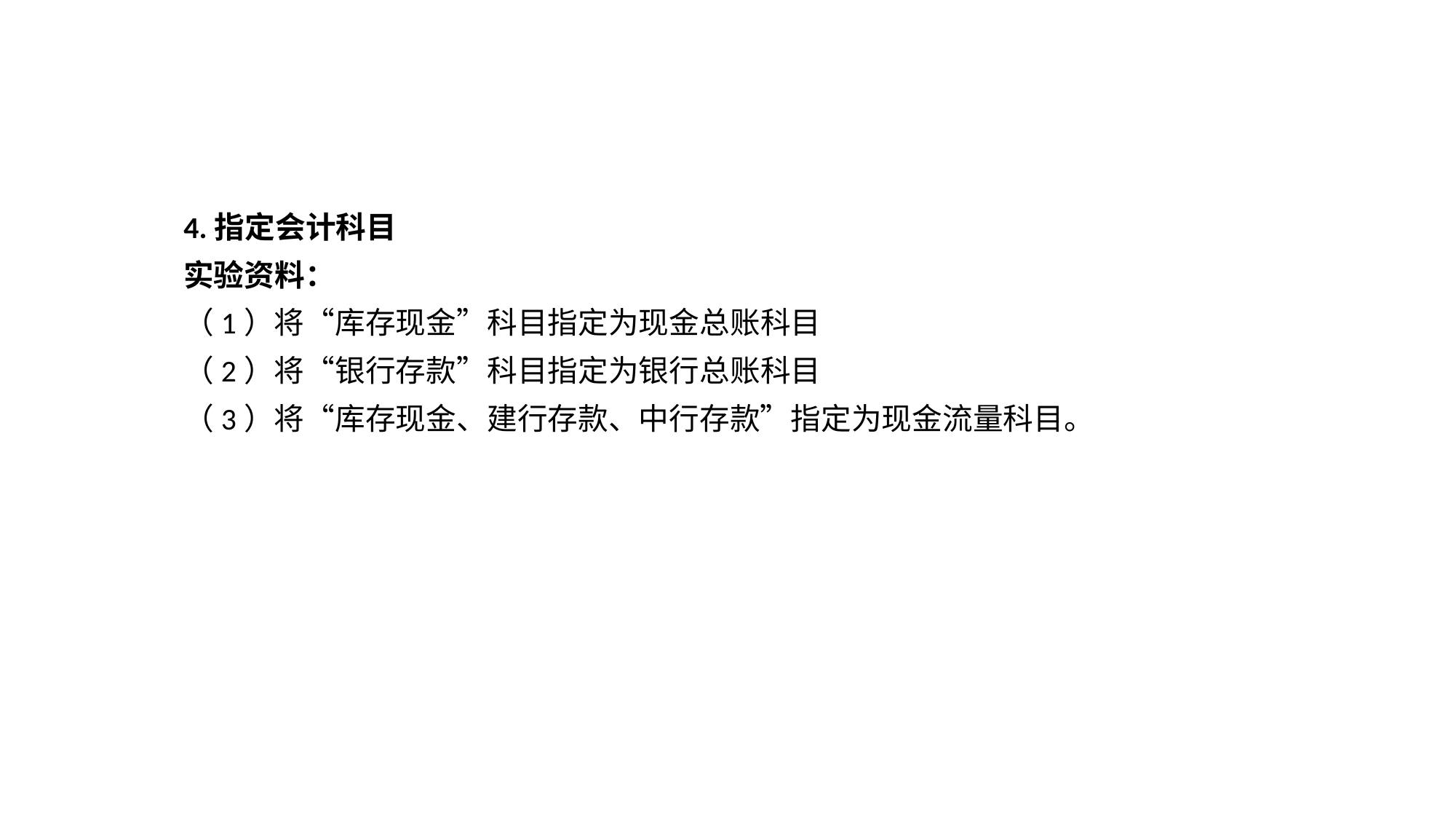

4.指定会计科目
实验资料：
（1）将“库存现金”科目指定为现金总账科目
（2）将“银行存款”科目指定为银行总账科目
（3）将“库存现金、建行存款、中行存款”指定为现金流量科目。